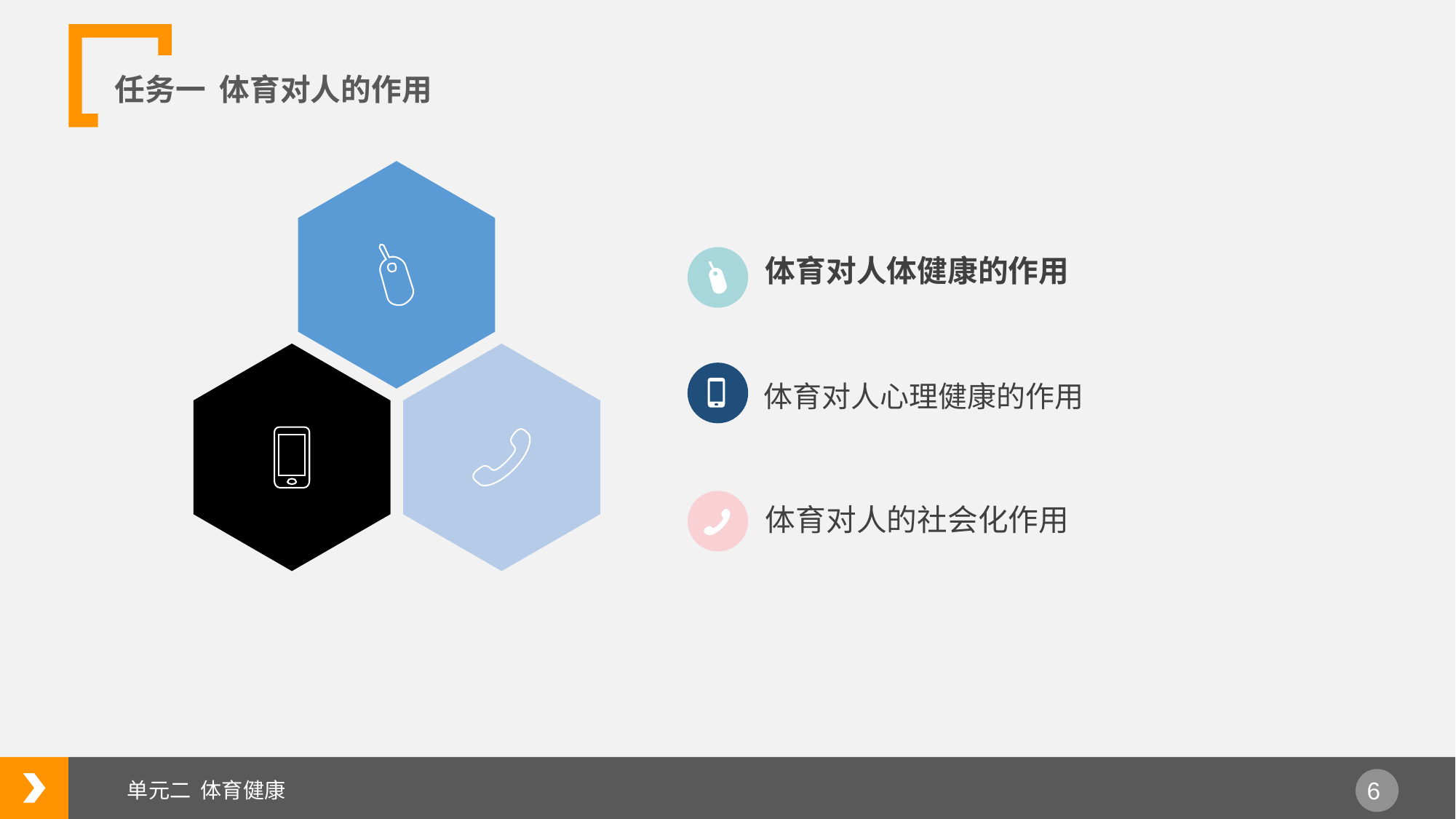

任务一  体育对人的作用

体育对人体健康的作用

体育对人心理健康的作用

体育对人的社会化作用

单元二  体育健康